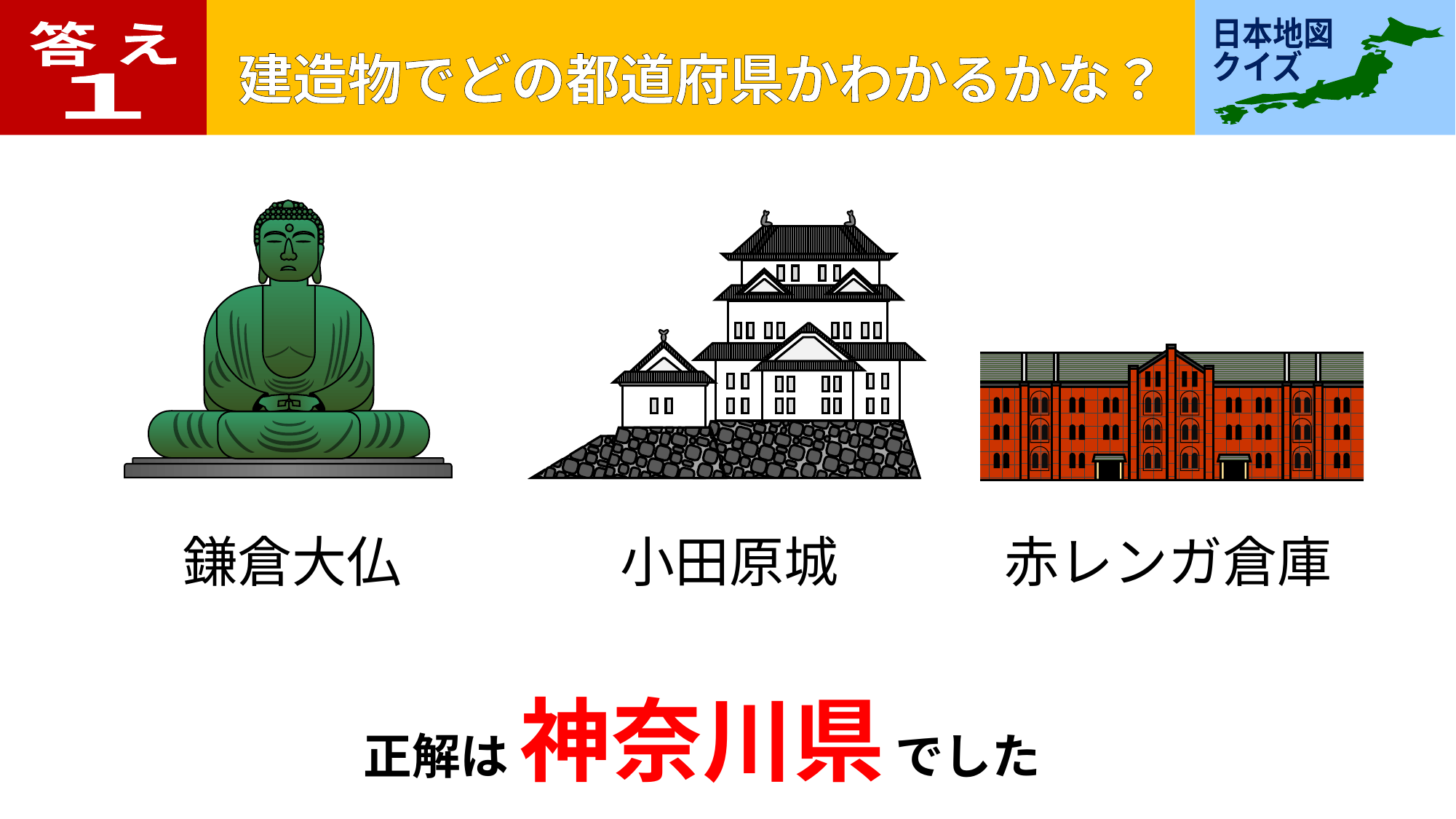

答 え
１

鎌倉大仏
小田原城
赤レンガ倉庫
正解は 神奈川県 でした